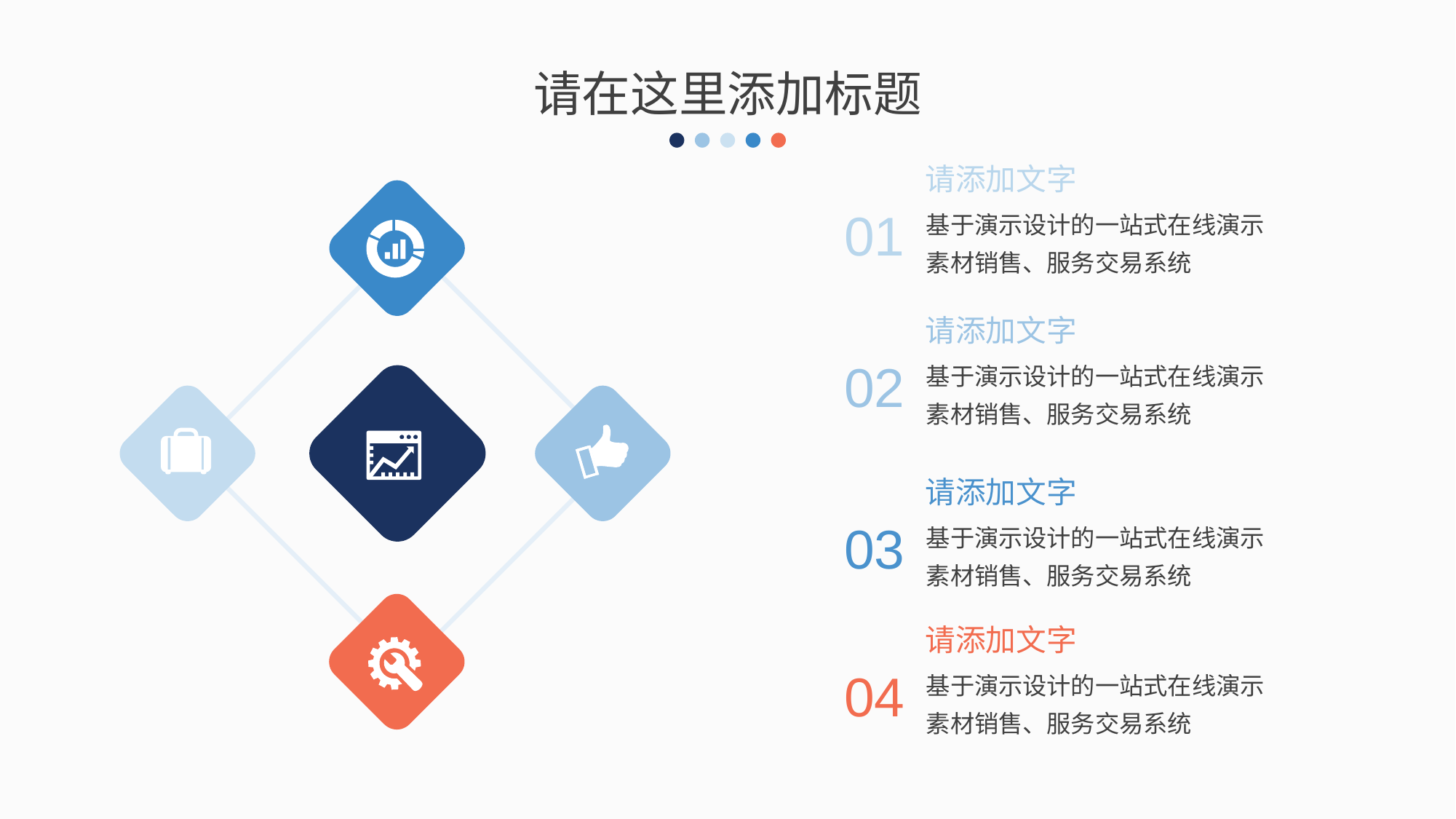

请在这里添加标题

请添加文字

01
基于演示设计的一站式在线演示素材销售、服务交易系统

请添加文字
02
基于演示设计的一站式在线演示素材销售、服务交易系统

请添加文字
03
基于演示设计的一站式在线演示素材销售、服务交易系统

请添加文字

04
基于演示设计的一站式在线演示素材销售、服务交易系统